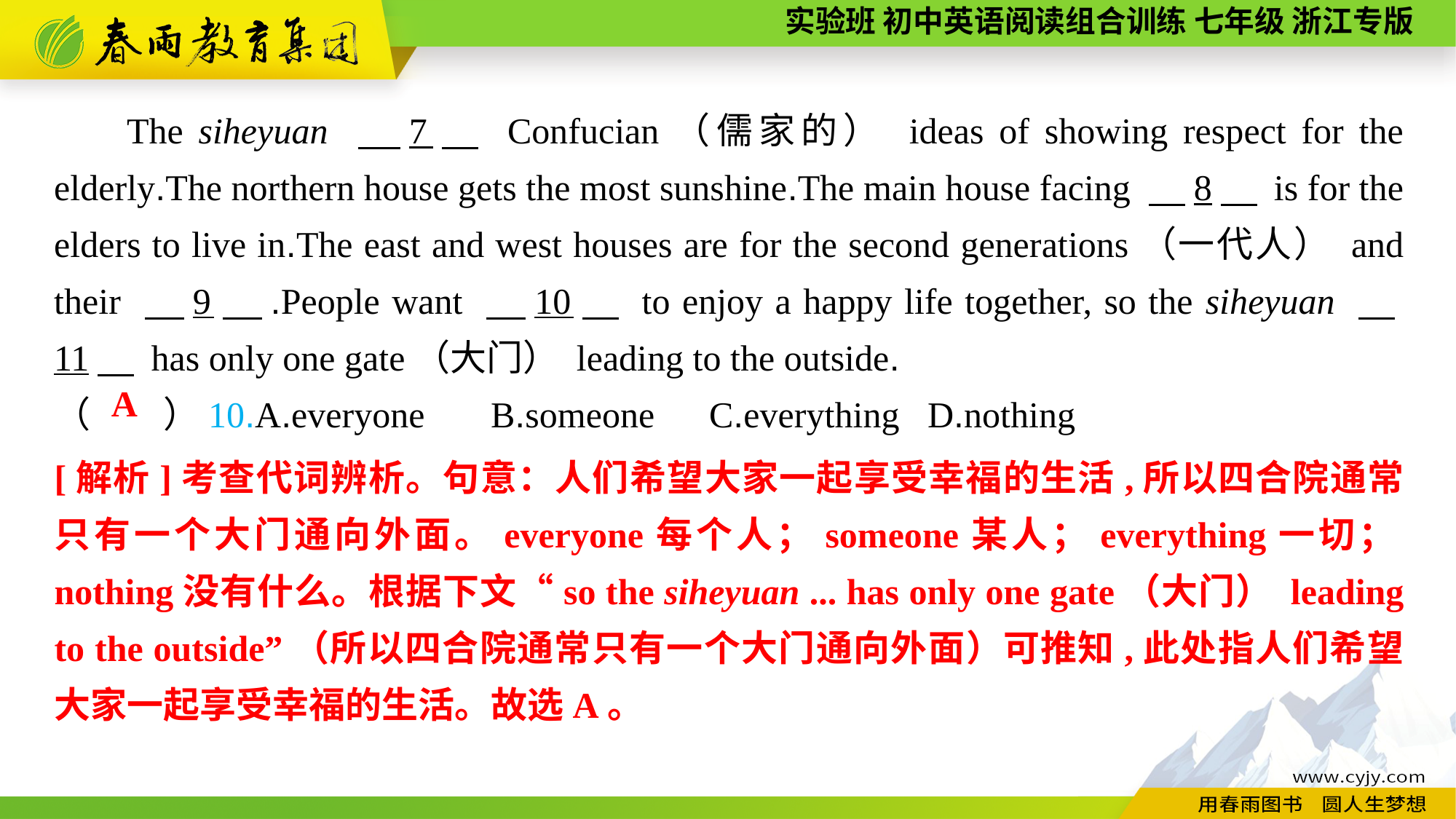

The siheyuan 　7　 Confucian（儒家的） ideas of showing respect for the elderly.The northern house gets the most sunshine.The main house facing 　8　 is for the elders to live in.The east and west houses are for the second generations（一代人） and their 　9　.People want 　10　 to enjoy a happy life together, so the siheyuan 　11　 has only one gate（大门） leading to the outside.
（　　）10.A.everyone	B.someone	C.everything	D.nothing
A
[解析]考查代词辨析。句意：人们希望大家一起享受幸福的生活,所以四合院通常只有一个大门通向外面。everyone每个人；someone某人；everything一切；nothing没有什么。根据下文“so the siheyuan ... has only one gate（大门） leading to the outside”（所以四合院通常只有一个大门通向外面）可推知,此处指人们希望大家一起享受幸福的生活。故选A。